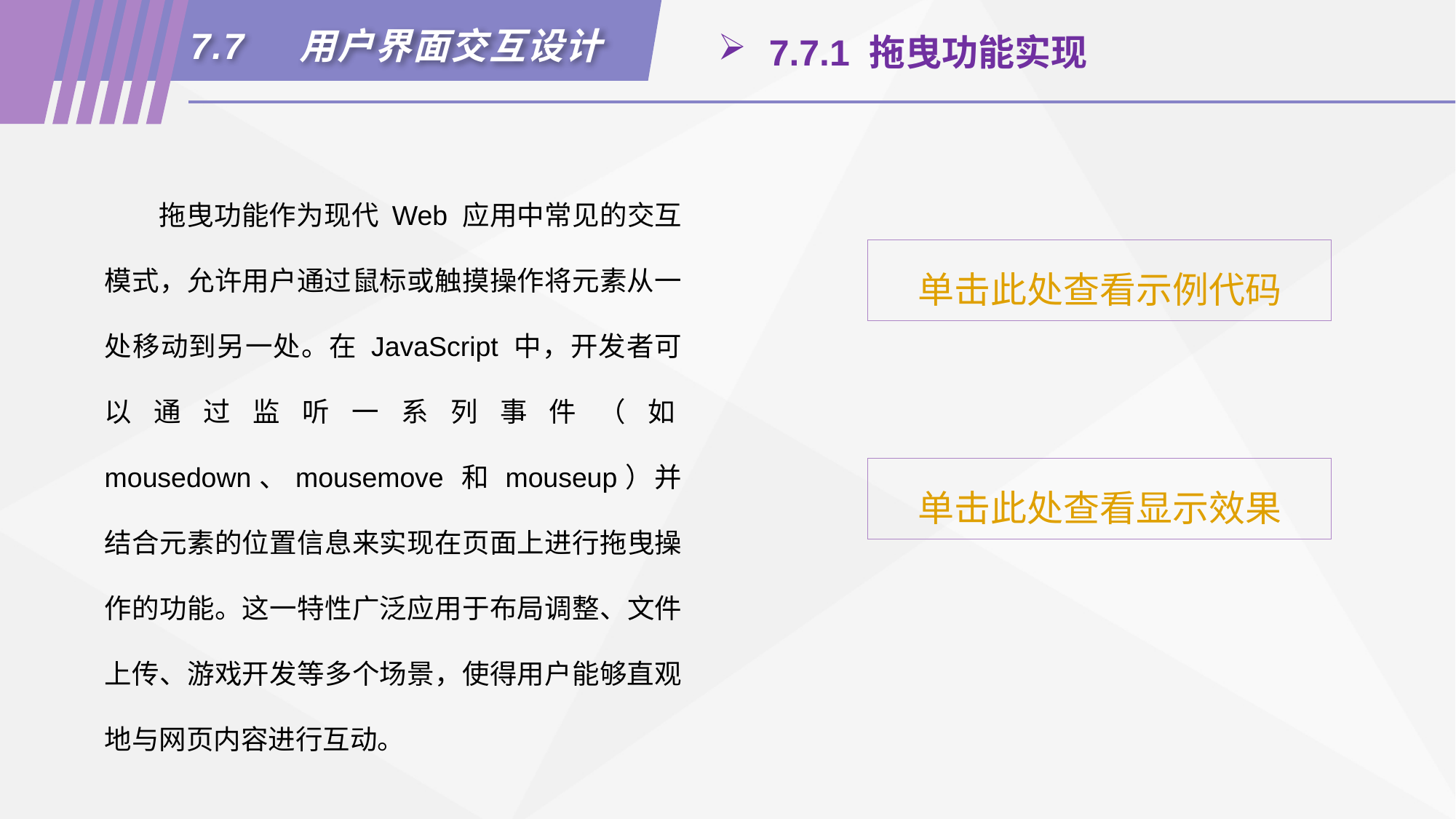

7.7	用户界面交互设计
 7.7.1 拖曳功能实现
拖曳功能作为现代 Web 应用中常见的交互模式，允许用户通过鼠标或触摸操作将元素从一处移动到另一处。在 JavaScript 中，开发者可以通过监听一系列事件（如mousedown、mousemove 和 mouseup）并结合元素的位置信息来实现在页面上进行拖曳操作的功能。这一特性广泛应用于布局调整、文件上传、游戏开发等多个场景，使得用户能够直观地与网页内容进行互动。
单击此处查看示例代码
单击此处查看显示效果